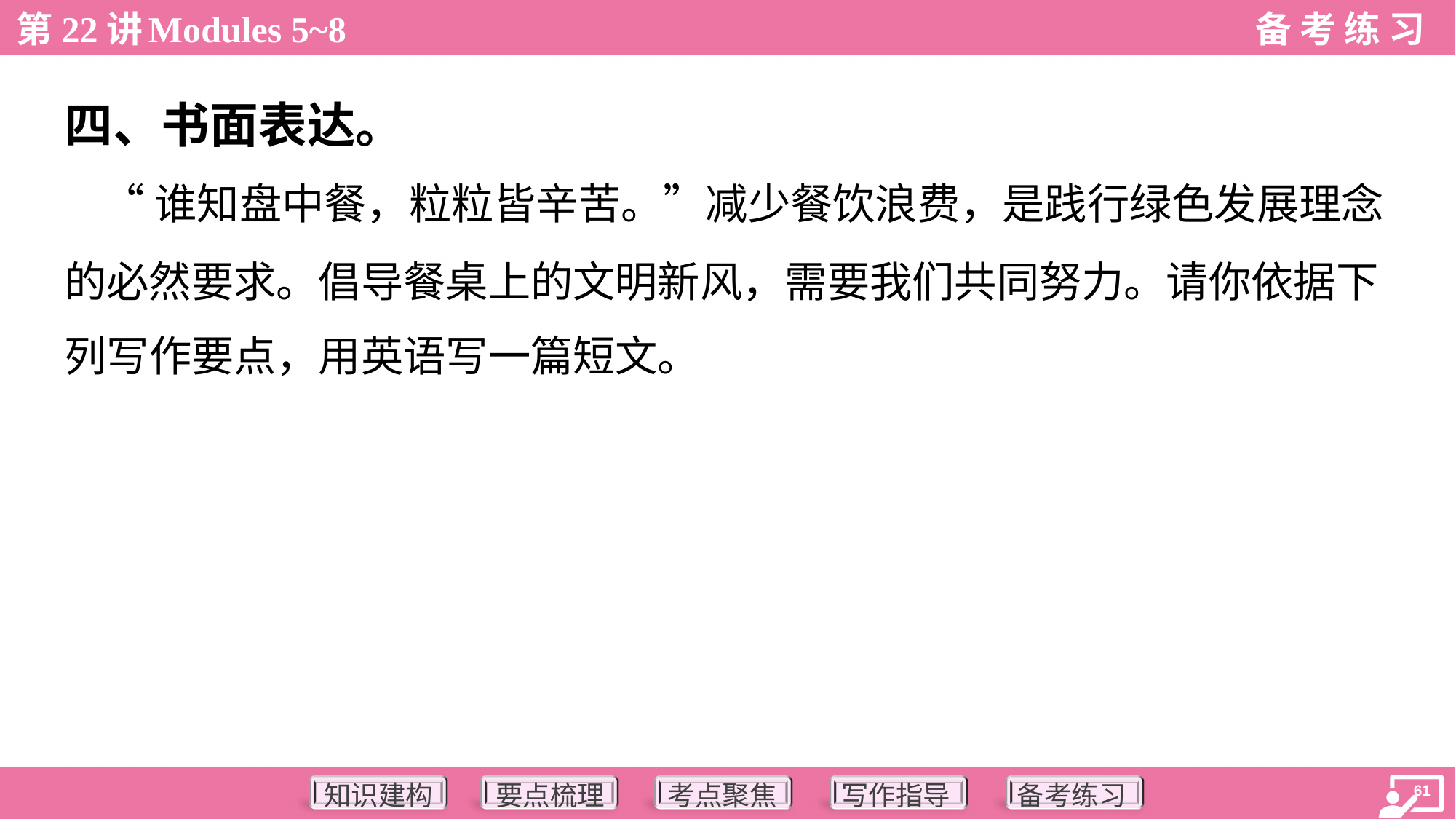

四、书面表达。
    “谁知盘中餐，粒粒皆辛苦。”减少餐饮浪费，是践行绿色发展理念
的必然要求。倡导餐桌上的文明新风，需要我们共同努力。请你依据下
列写作要点，用英语写一篇短文。